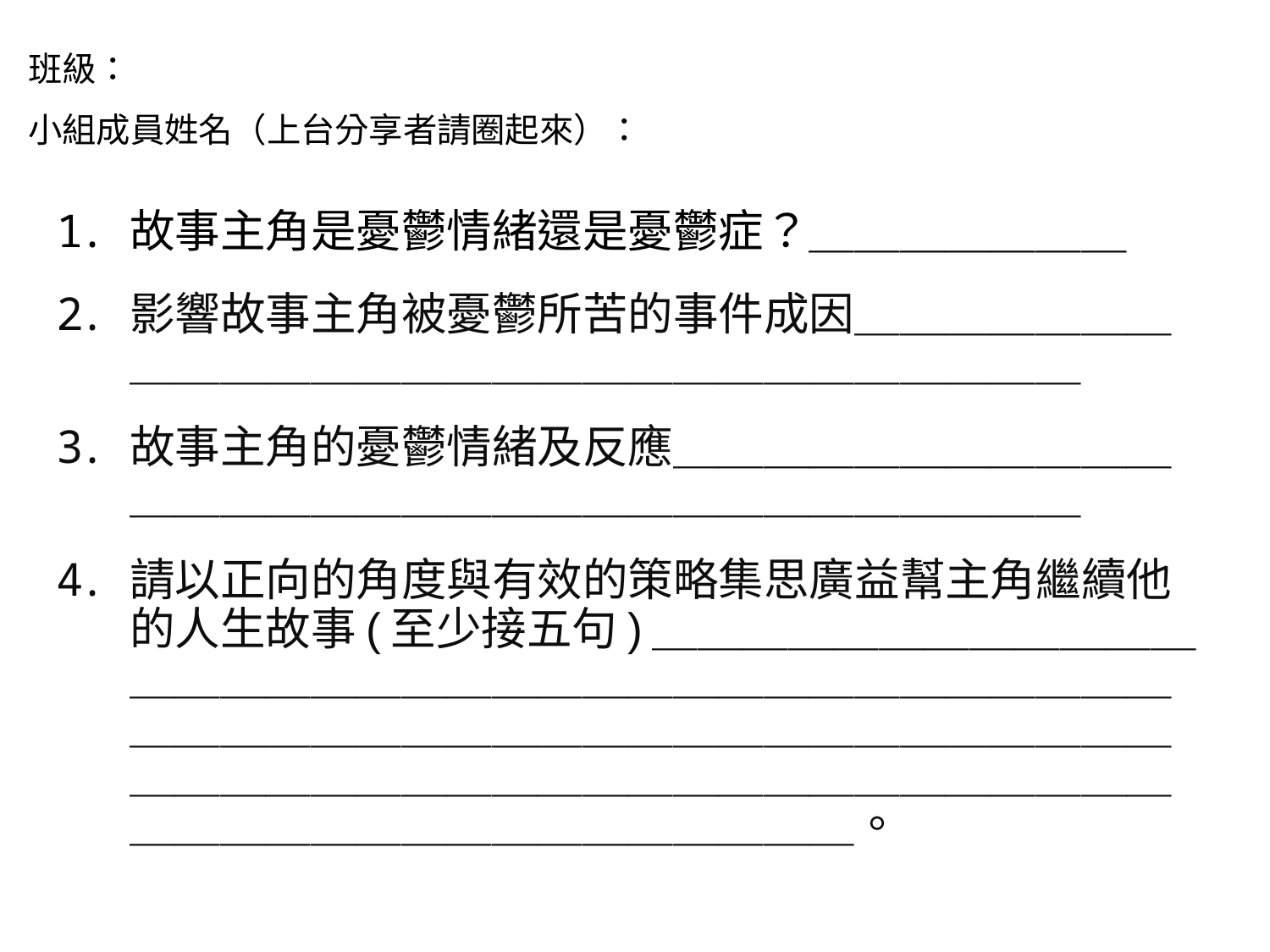

# 班級： 小組成員姓名（上台分享者請圈起來）：
故事主角是憂鬱情緒還是憂鬱症？＿＿＿＿＿＿＿
影響故事主角被憂鬱所苦的事件成因＿＿＿＿＿＿＿＿＿＿＿＿＿＿＿＿＿＿＿＿＿＿＿＿＿＿＿＿
故事主角的憂鬱情緒及反應＿＿＿＿＿＿＿＿＿＿＿＿＿＿＿＿＿＿＿＿＿＿＿＿＿＿＿＿＿＿＿＿
請以正向的角度與有效的策略集思廣益幫主角繼續他的人生故事(至少接五句)＿＿＿＿＿＿＿＿＿＿＿＿＿＿＿＿＿＿＿＿＿＿＿＿＿＿＿＿＿＿＿＿＿＿＿＿＿＿＿＿＿＿＿＿＿＿＿＿＿＿＿＿＿＿＿＿＿＿＿＿＿＿＿＿＿＿＿＿＿＿＿＿＿＿＿＿＿＿＿＿＿＿＿＿＿＿＿＿＿＿＿＿＿＿＿＿＿。